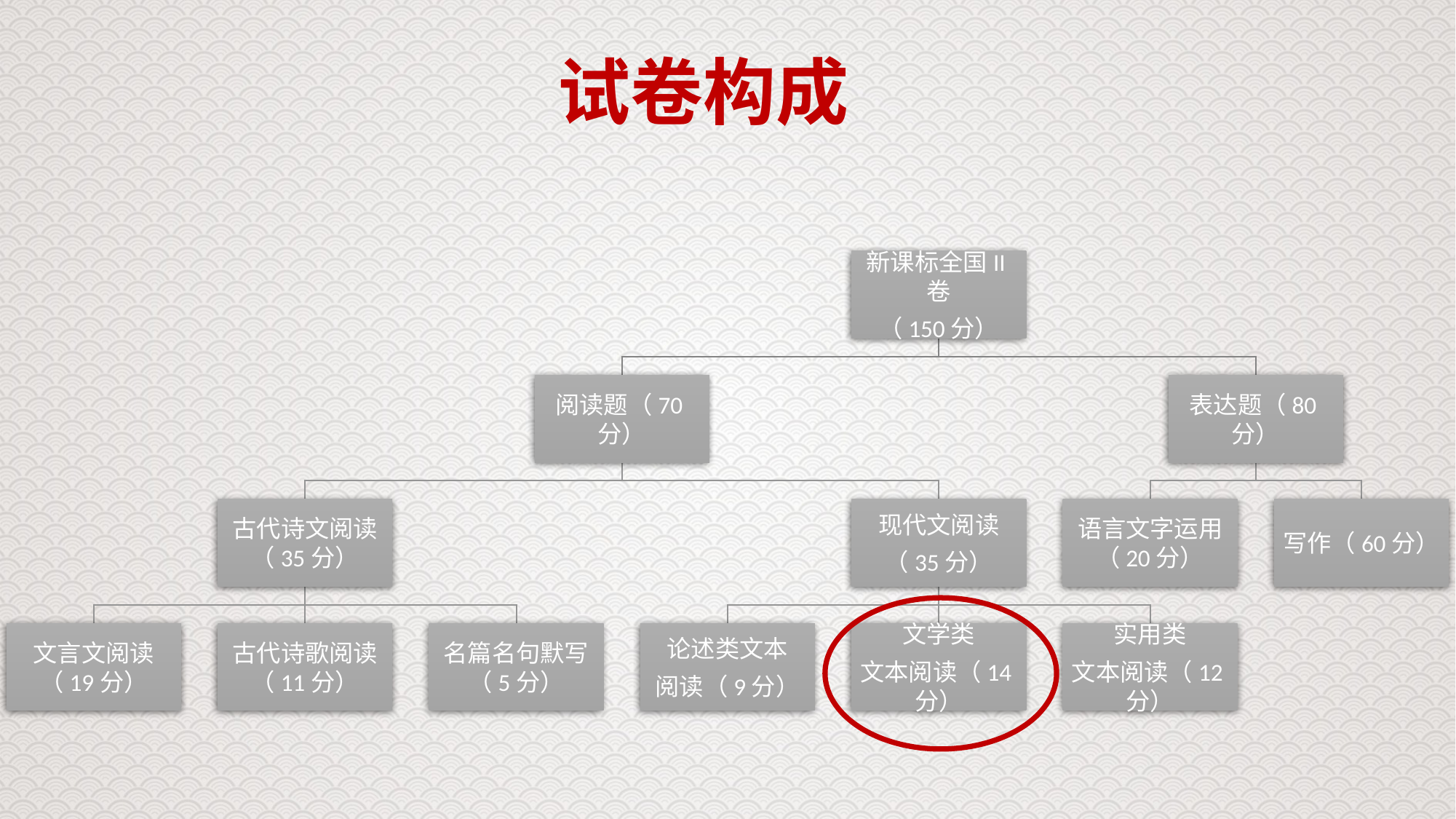

试卷构成
新课标全国II卷
（150分）
表达题（80分）
写作（60分）
语言文字运用（20分）
阅读题（70分）
现代文阅读
（35分）
实用类
文本阅读（12分）
文学类
文本阅读（14分）
论述类文本
阅读（9分）
古代诗文阅读（35分）
名篇名句默写（5分）
古代诗歌阅读（11分）
文言文阅读（19分）